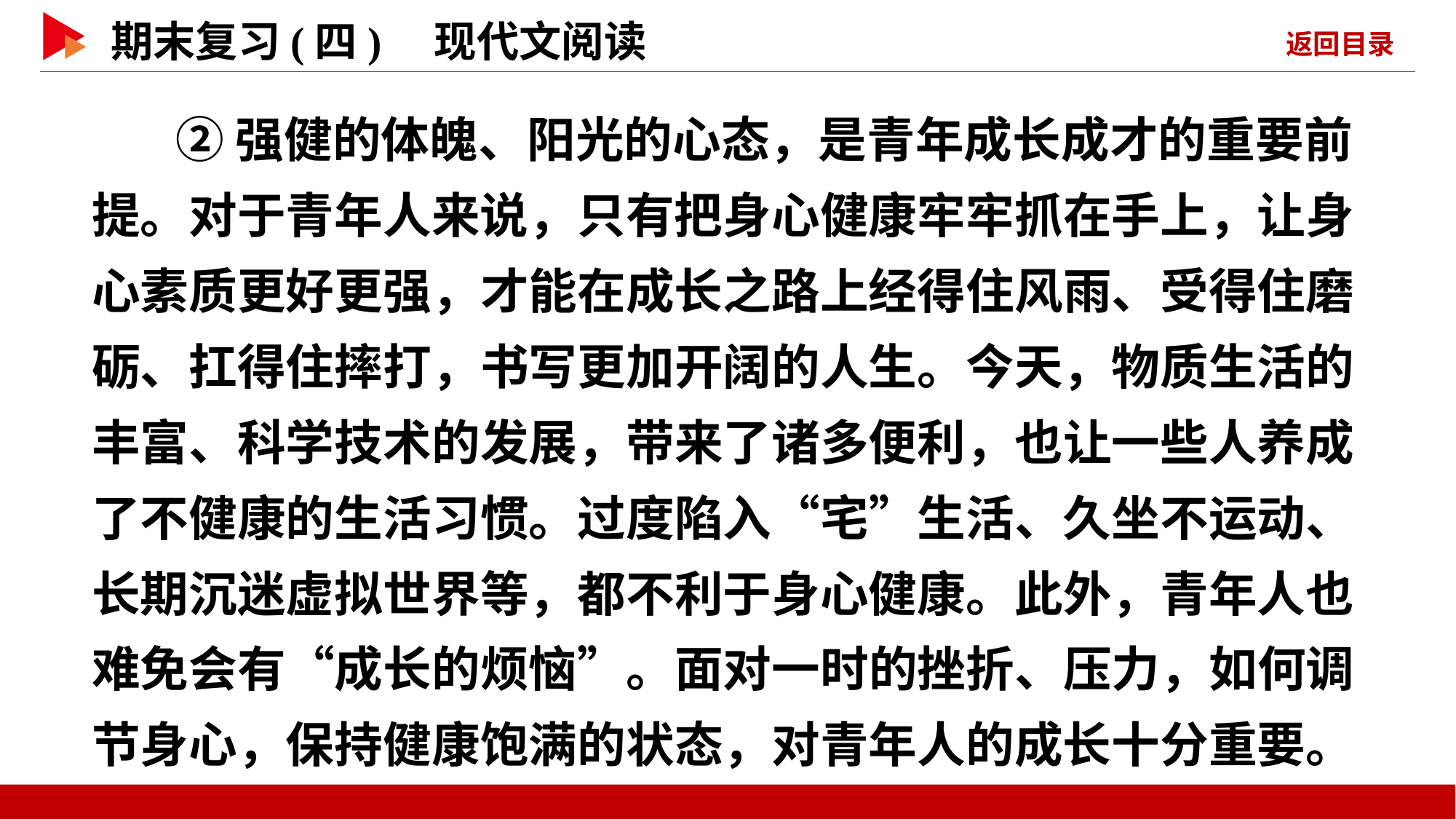

②强健的体魄、阳光的心态，是青年成长成才的重要前提。对于青年人来说，只有把身心健康牢牢抓在手上，让身心素质更好更强，才能在成长之路上经得住风雨、受得住磨砺、扛得住摔打，书写更加开阔的人生。今天，物质生活的丰富、科学技术的发展，带来了诸多便利，也让一些人养成了不健康的生活习惯。过度陷入“宅”生活、久坐不运动、长期沉迷虚拟世界等，都不利于身心健康。此外，青年人也难免会有“成长的烦恼”。面对一时的挫折、压力，如何调节身心，保持健康饱满的状态，对青年人的成长十分重要。